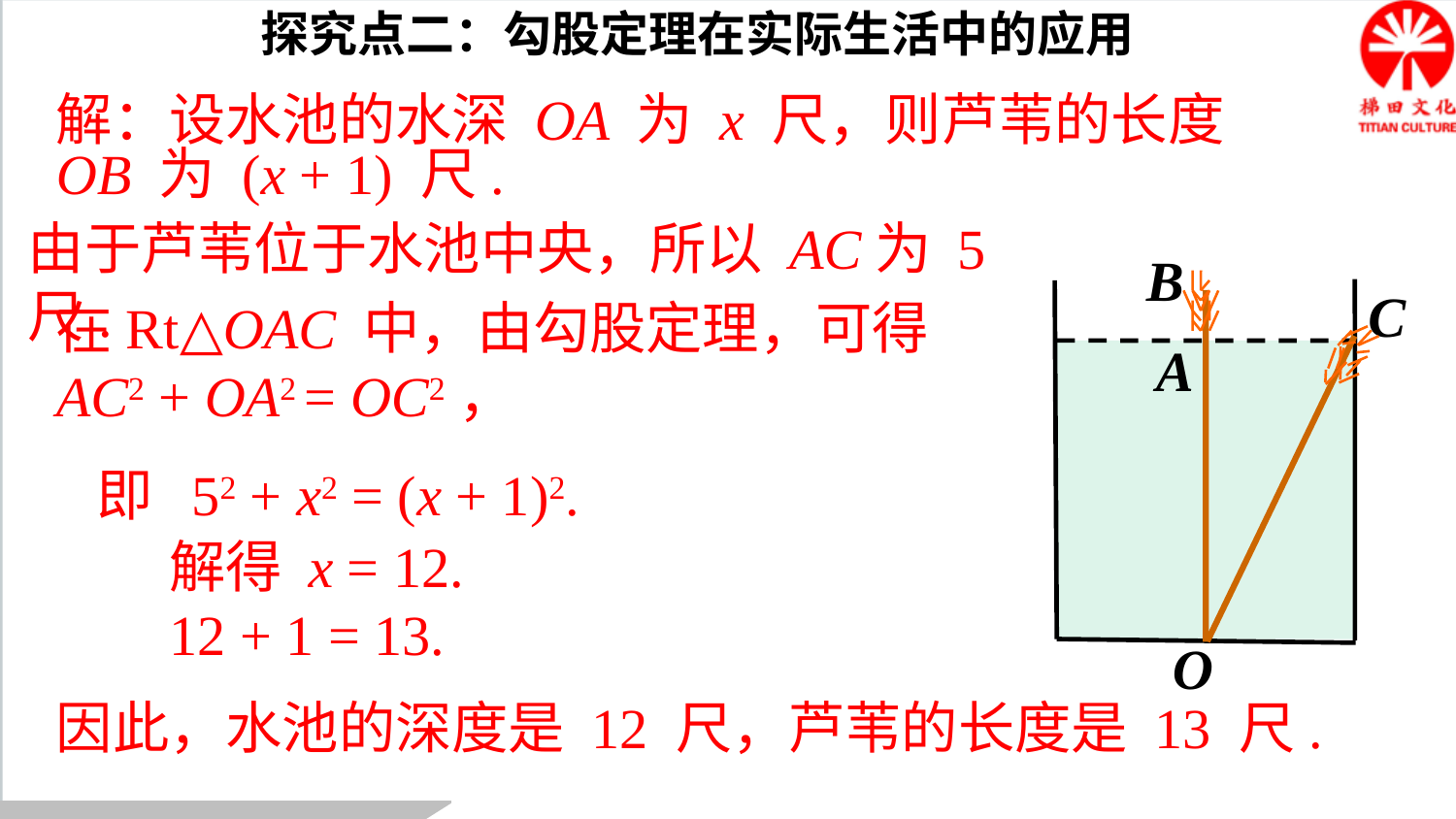

探究点二：勾股定理在实际生活中的应用
解：设水池的水深 OA 为 x 尺，则芦苇的长度 OB 为 (x + 1) 尺.
由于芦苇位于水池中央，所以 AC为 5 尺.
B

C

A

O

在Rt△OAC 中，由勾股定理，可得
AC2 + OA2 = OC2，
即  52 + x2 = (x + 1)2.
解得 x = 12.
12 + 1 = 13.
因此，水池的深度是 12 尺，芦苇的长度是 13 尺.